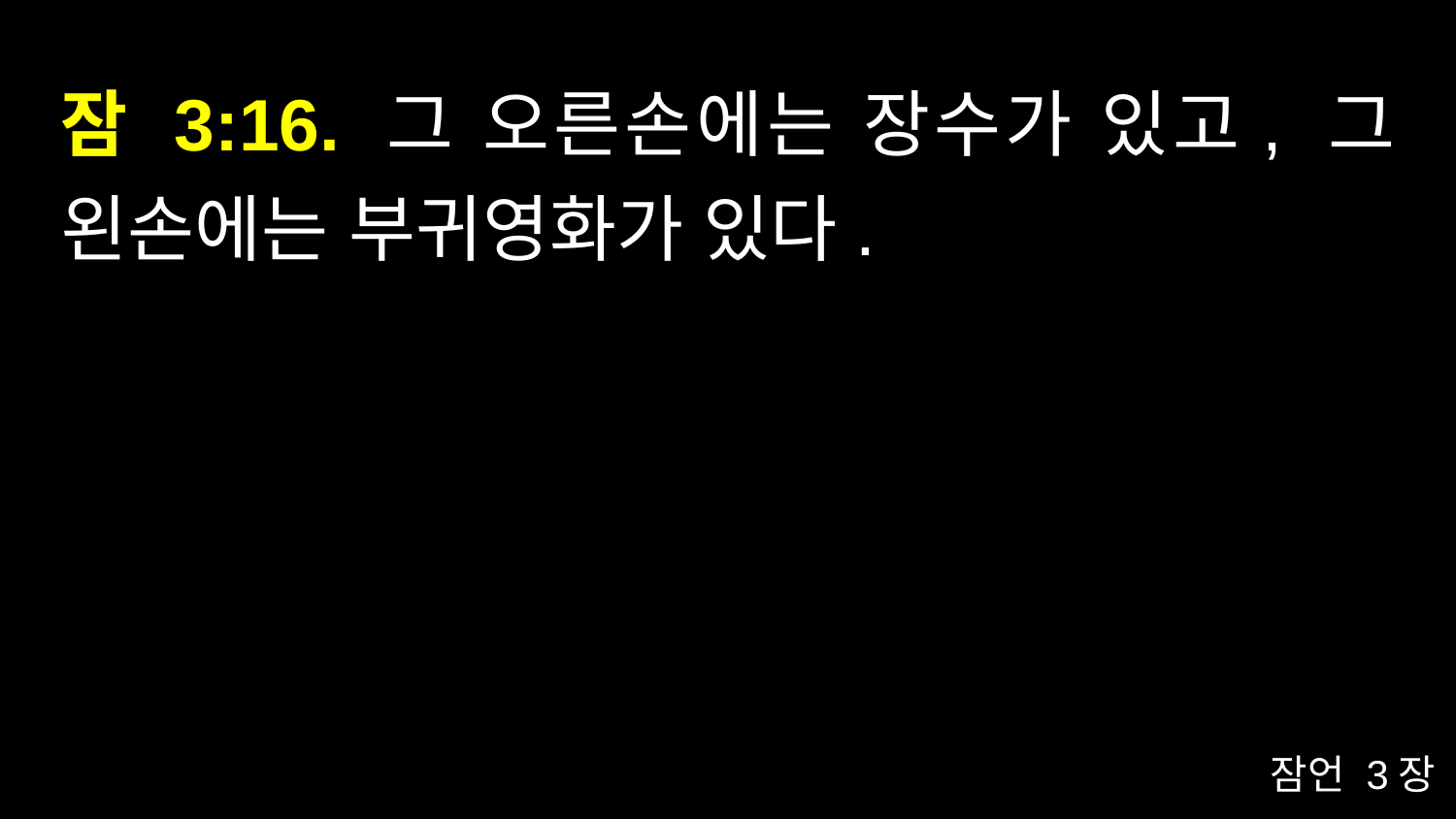

# 잠 3:16. 그 오른손에는 장수가 있고, 그 왼손에는 부귀영화가 있다.
잠언 3장